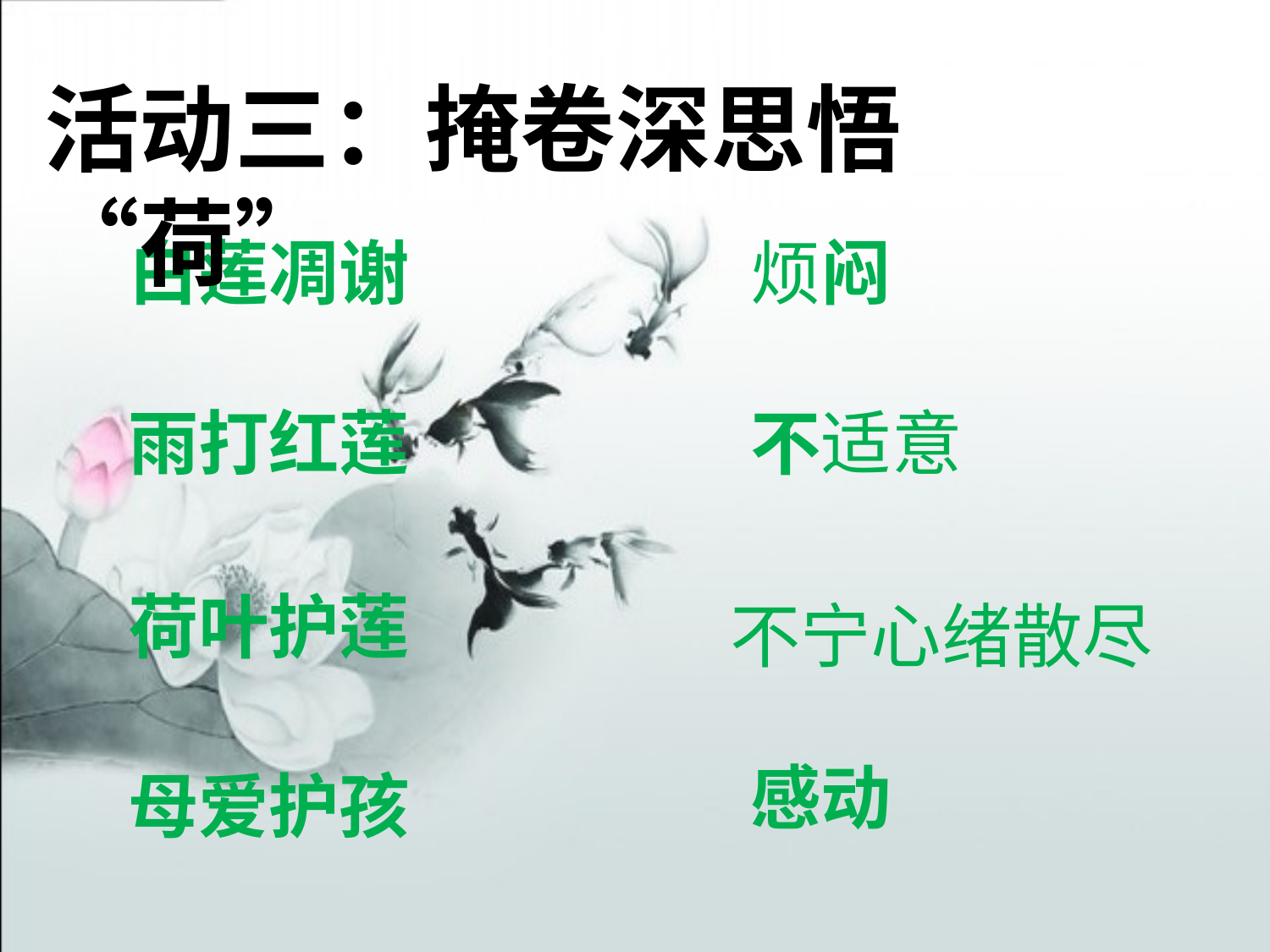

活动三：掩卷深思悟“荷”
白莲凋谢

烦闷

雨打红莲

不适意
荷叶护莲
不宁心绪散尽

感动
母爱护孩